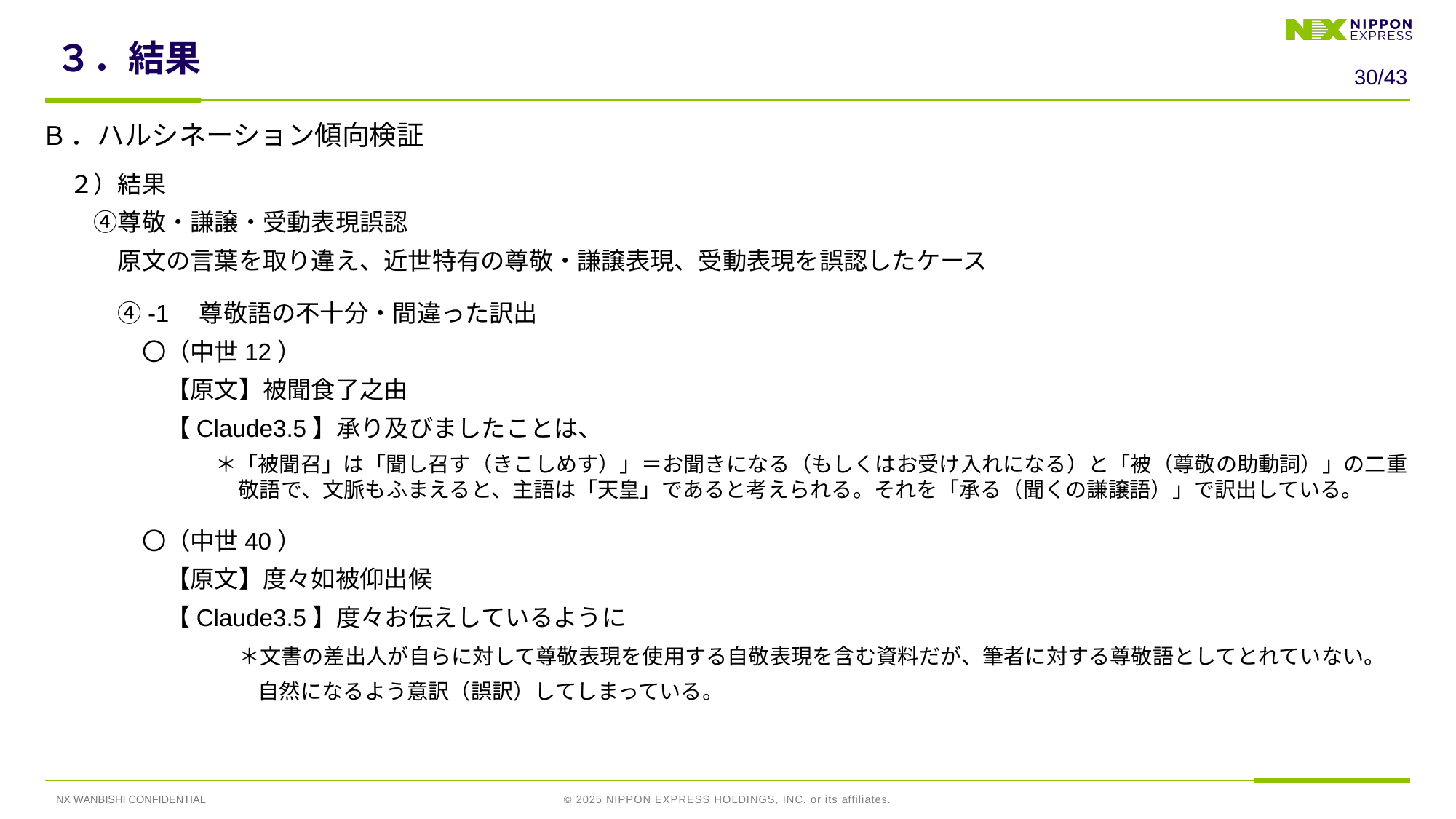

# ３．結果
30/43
B．ハルシネーション傾向検証
　２）結果
　　④尊敬・謙譲・受動表現誤認
　　　原文の言葉を取り違え、近世特有の尊敬・謙譲表現、受動表現を誤認したケース

　　　④-1　尊敬語の不十分・間違った訳出
　　　　〇（中世12）
　　　　　【原文】被聞食了之由
　　　　　【Claude3.5】承り及びましたことは、
　　　　　　　　＊「被聞召」は「聞し召す（きこしめす）」＝お聞きになる（もしくはお受け入れになる）と「被（尊敬の助動詞）」の二重敬語で、文脈もふまえると、主語は「天皇」であると考えられる。それを「承る（聞くの謙譲語）」で訳出している。

　　　　〇（中世40）
　　　　　【原文】度々如被仰出候
　　　　　【Claude3.5】度々お伝えしているように
　　　　　　　　＊文書の差出人が自らに対して尊敬表現を使用する自敬表現を含む資料だが、筆者に対する尊敬語としてとれていない。
　　　　　　　　　　自然になるよう意訳（誤訳）してしまっている。

NX WANBISHI CONFIDENTIAL